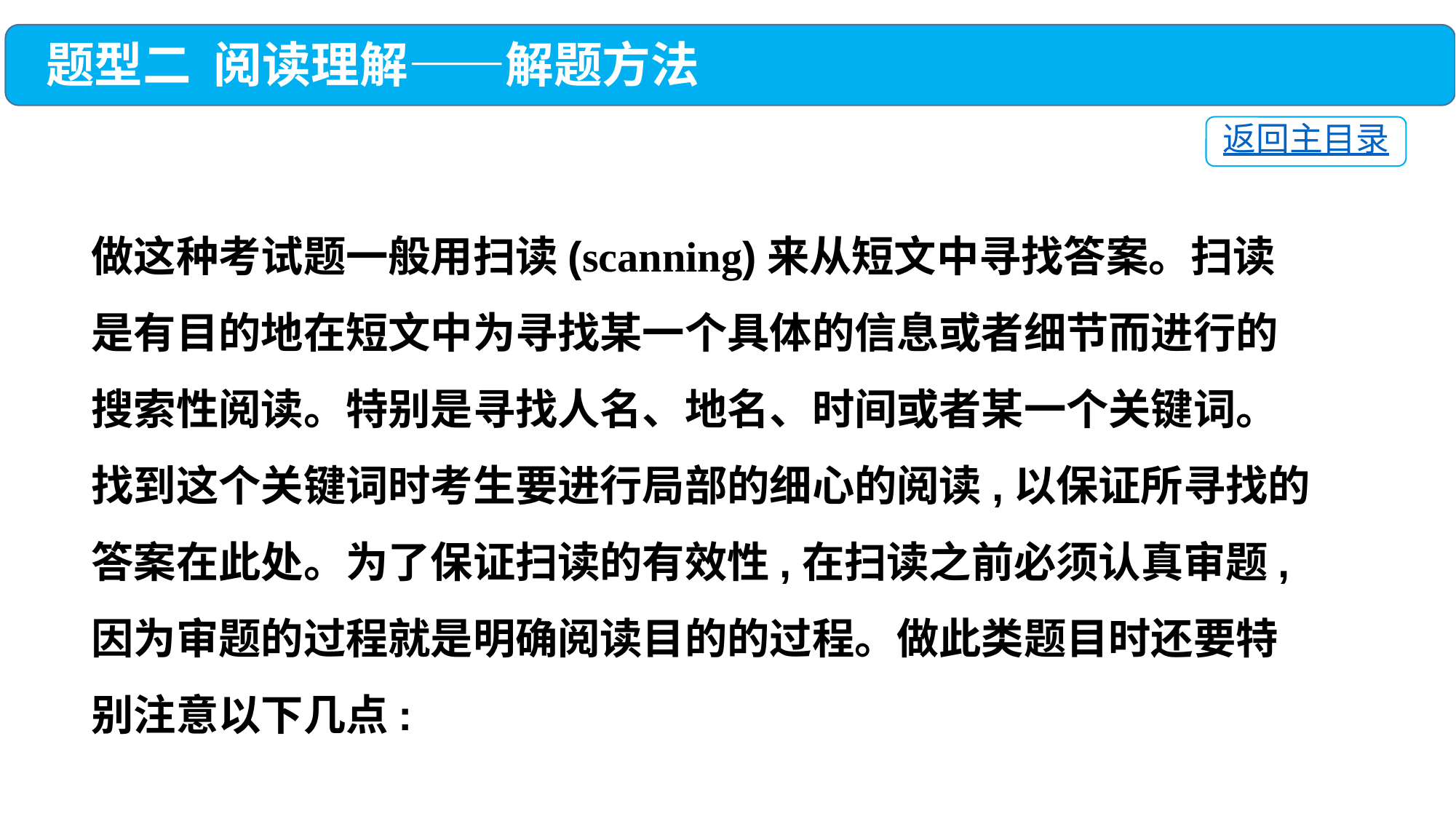

题型二  阅读理解——解题方法
返回主目录
做这种考试题一般用扫读(scanning)来从短文中寻找答案。扫读是有目的地在短文中为寻找某一个具体的信息或者细节而进行的搜索性阅读。特别是寻找人名、地名、时间或者某一个关键词。找到这个关键词时考生要进行局部的细心的阅读,以保证所寻找的答案在此处。为了保证扫读的有效性,在扫读之前必须认真审题,因为审题的过程就是明确阅读目的的过程。做此类题目时还要特别注意以下几点: